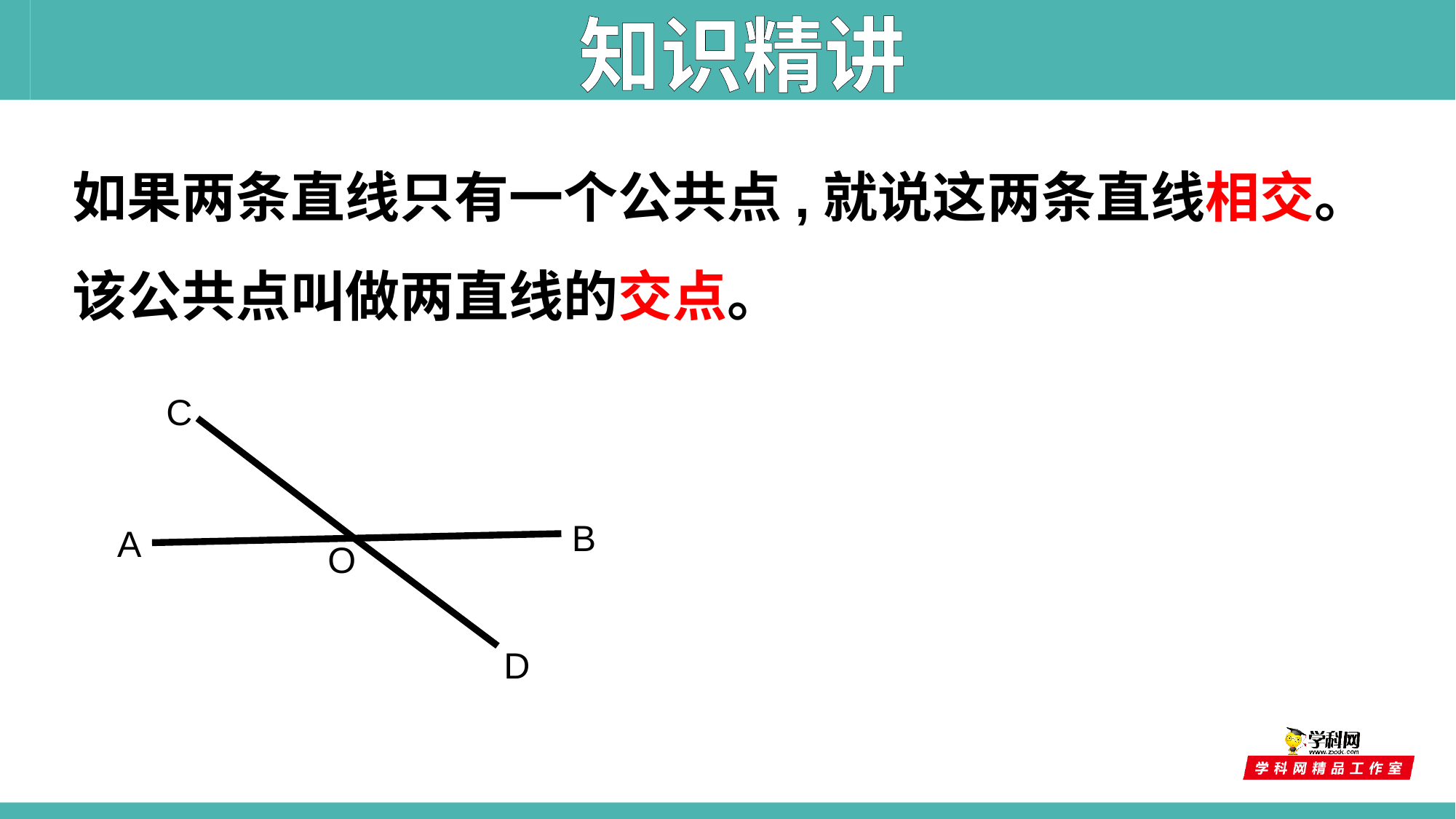

知识精讲
如果两条直线只有一个公共点,就说这两条直线相交。
该公共点叫做两直线的交点。
C

B
A
O

D